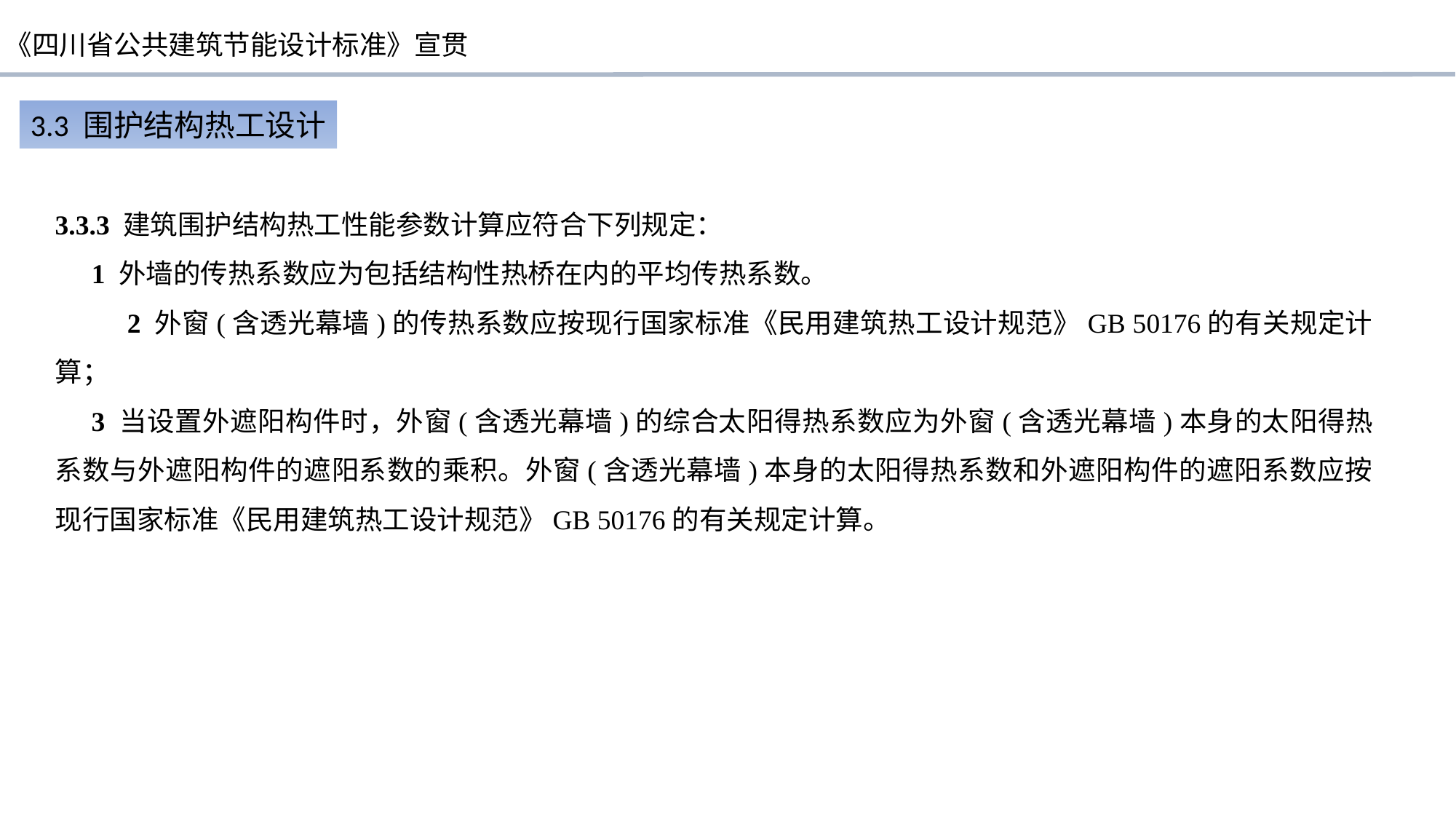

3.3 围护结构热工设计
3.3.3 建筑围护结构热工性能参数计算应符合下列规定：
1 外墙的传热系数应为包括结构性热桥在内的平均传热系数。
     2 外窗(含透光幕墙)的传热系数应按现行国家标准《民用建筑热工设计规范》GB 50176的有关规定计算；
3 当设置外遮阳构件时，外窗(含透光幕墙)的综合太阳得热系数应为外窗(含透光幕墙)本身的太阳得热系数与外遮阳构件的遮阳系数的乘积。外窗(含透光幕墙)本身的太阳得热系数和外遮阳构件的遮阳系数应按现行国家标准《民用建筑热工设计规范》GB 50176的有关规定计算。